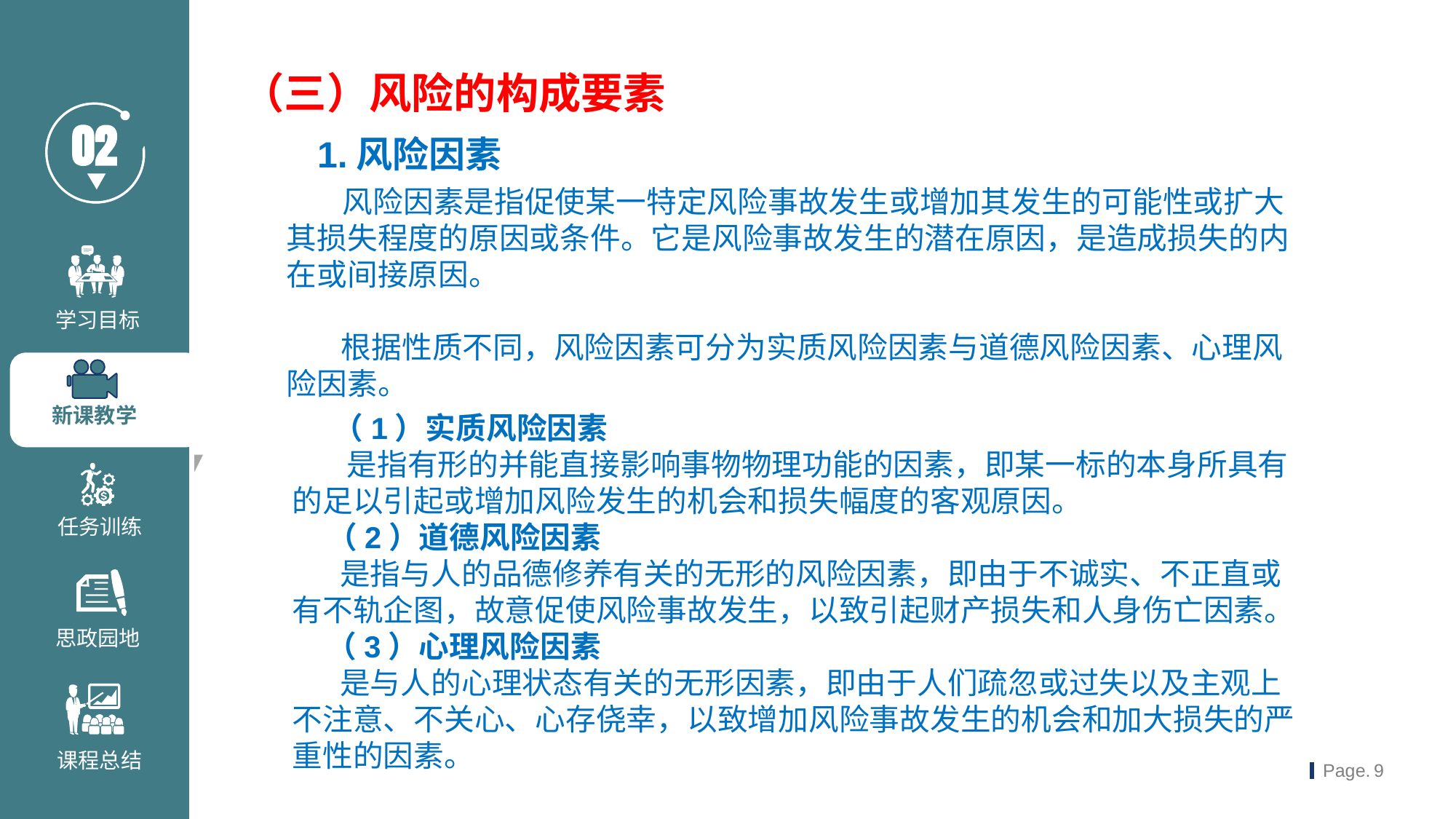

（三）风险的构成要素
1.风险因素
        风险因素是指促使某一特定风险事故发生或增加其发生的可能性或扩大其损失程度的原因或条件。它是风险事故发生的潜在原因，是造成损失的内在或间接原因。

       根据性质不同，风险因素可分为实质风险因素与道德风险因素、心理风险因素。
     （1）实质风险因素
       是指有形的并能直接影响事物物理功能的因素，即某一标的本身所具有的足以引起或增加风险发生的机会和损失幅度的客观原因。
    （2）道德风险因素
      是指与人的品德修养有关的无形的风险因素，即由于不诚实、不正直或有不轨企图，故意促使风险事故发生，以致引起财产损失和人身伤亡因素。
    （3）心理风险因素
      是与人的心理状态有关的无形因素，即由于人们疏忽或过失以及主观上不注意、不关心、心存侥幸，以致增加风险事故发生的机会和加大损失的严重性的因素。